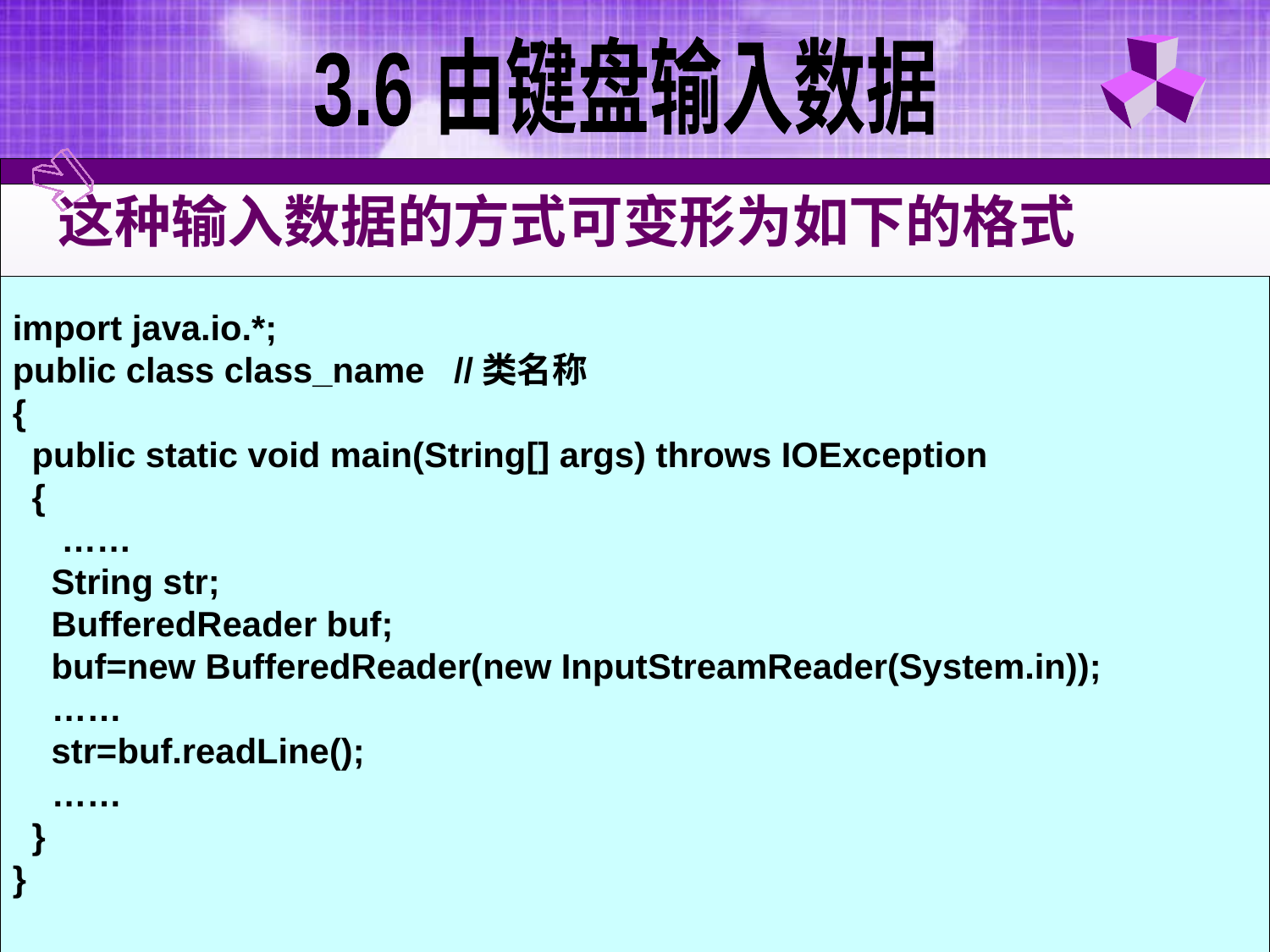

3.6 由键盘输入数据
   这种输入数据的方式可变形为如下的格式

import java.io.*;
public class class_name   //类名称
{
  public static void main(String[] args) throws IOException
  {
     ……
    String str;
    BufferedReader buf;
    buf=new BufferedReader(new InputStreamReader(System.in));
    ……
    str=buf.readLine();
    ……
  }
}

13